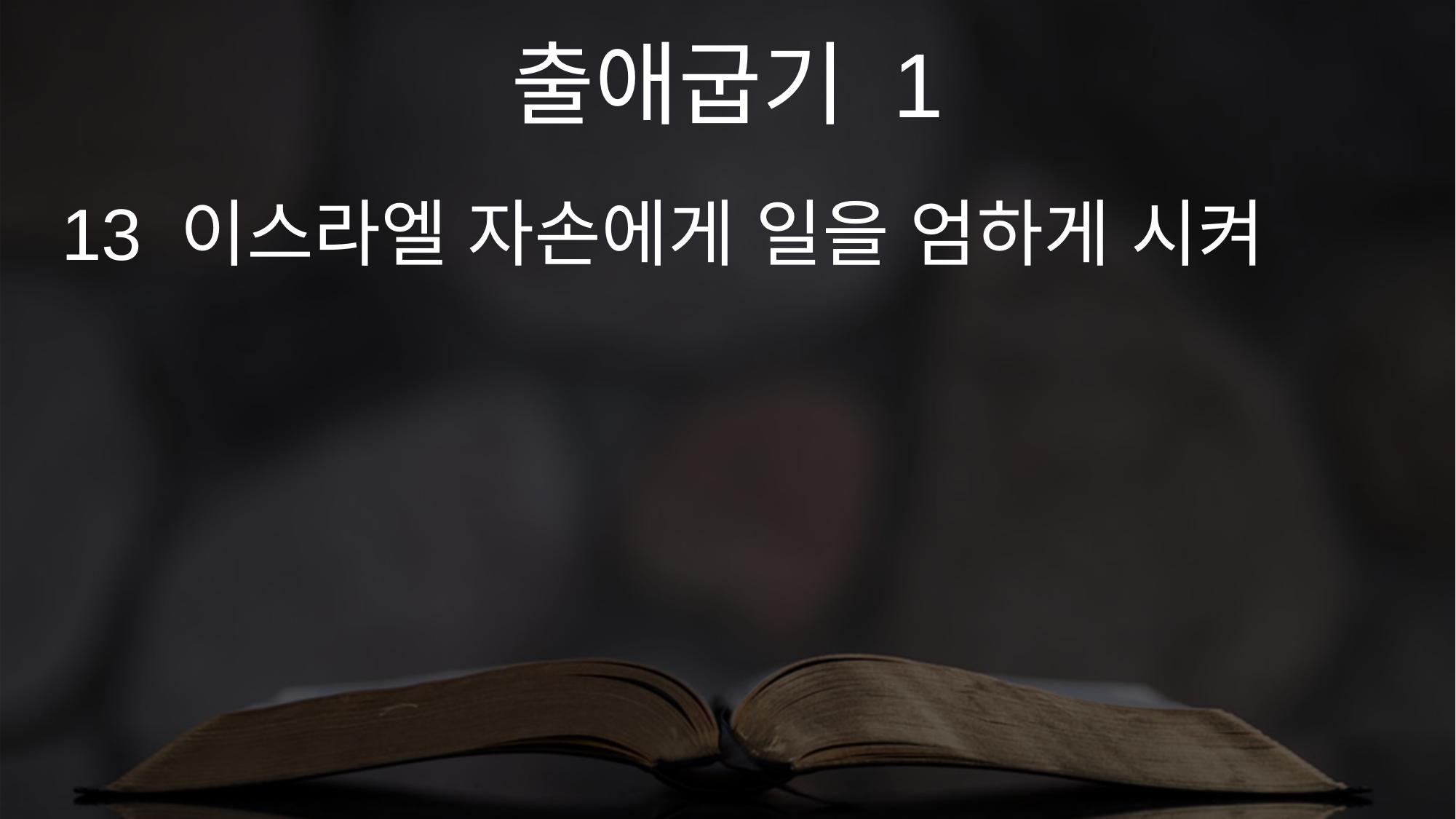

출애굽기 1
13 이스라엘 자손에게 일을 엄하게 시켜